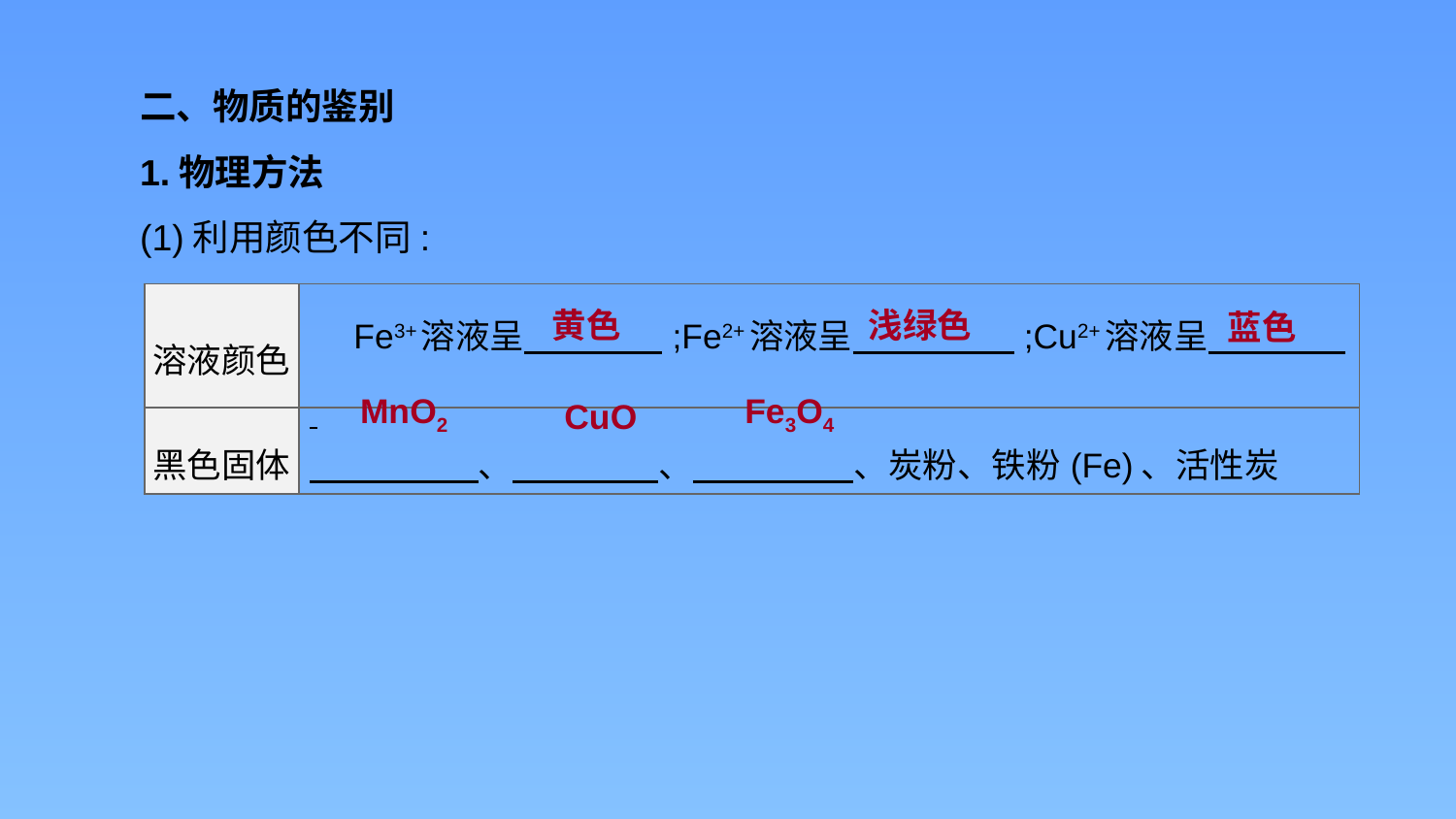

二、物质的鉴别
1.物理方法
(1)利用颜色不同:
| 溶液颜色 | Fe3+溶液呈　　　　;Fe2+溶液呈　 　　　;Cu2+溶液呈 |
| --- | --- |
| 黑色固体 | 、　　　 　、　　　 　、炭粉、铁粉(Fe)、活性炭 |
浅绿色
黄色
蓝色
Fe3O4
MnO2
CuO